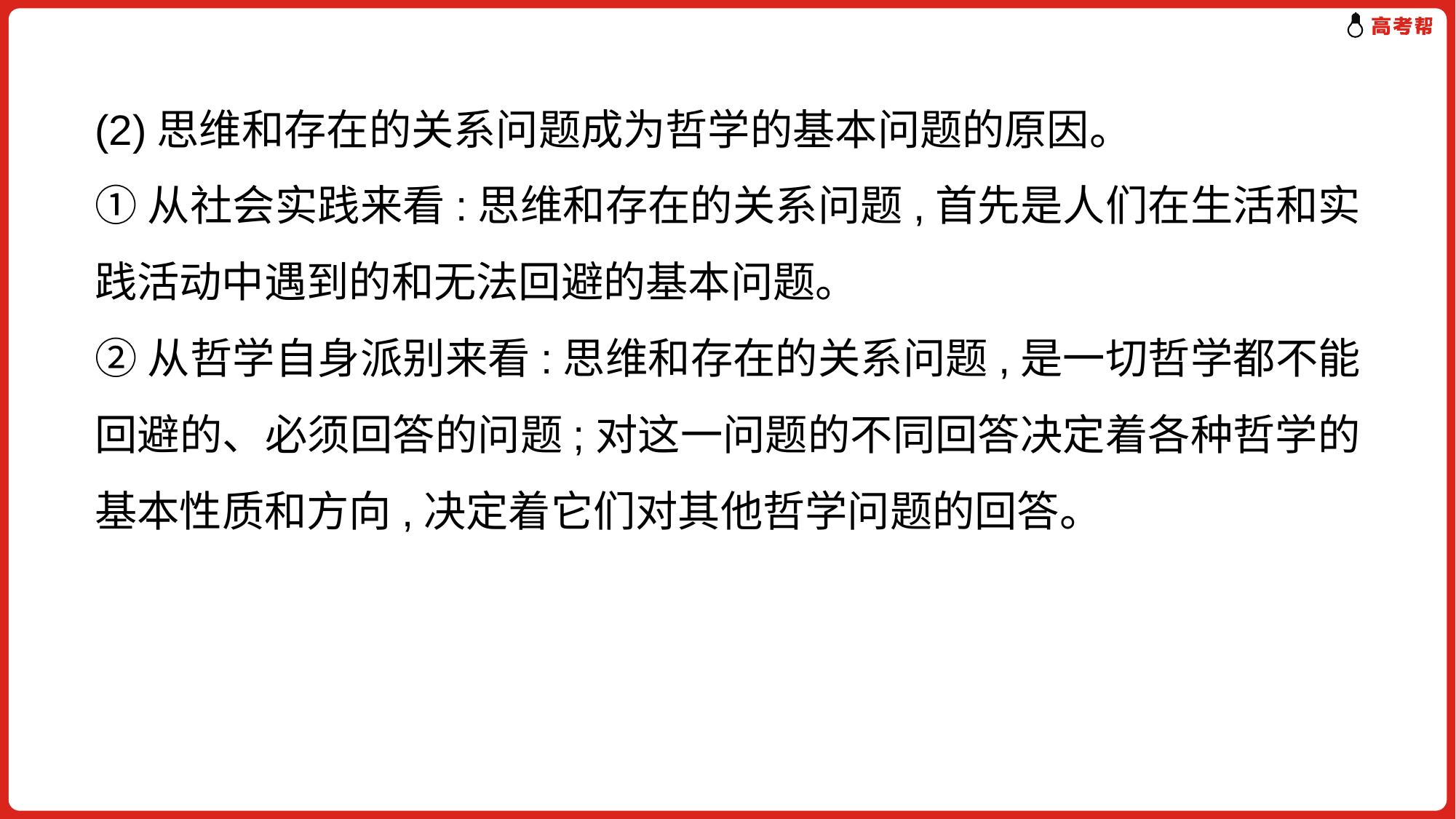

(2)思维和存在的关系问题成为哲学的基本问题的原因。
①从社会实践来看:思维和存在的关系问题,首先是人们在生活和实践活动中遇到的和无法回避的基本问题。
②从哲学自身派别来看:思维和存在的关系问题,是一切哲学都不能回避的、必须回答的问题;对这一问题的不同回答决定着各种哲学的基本性质和方向,决定着它们对其他哲学问题的回答。